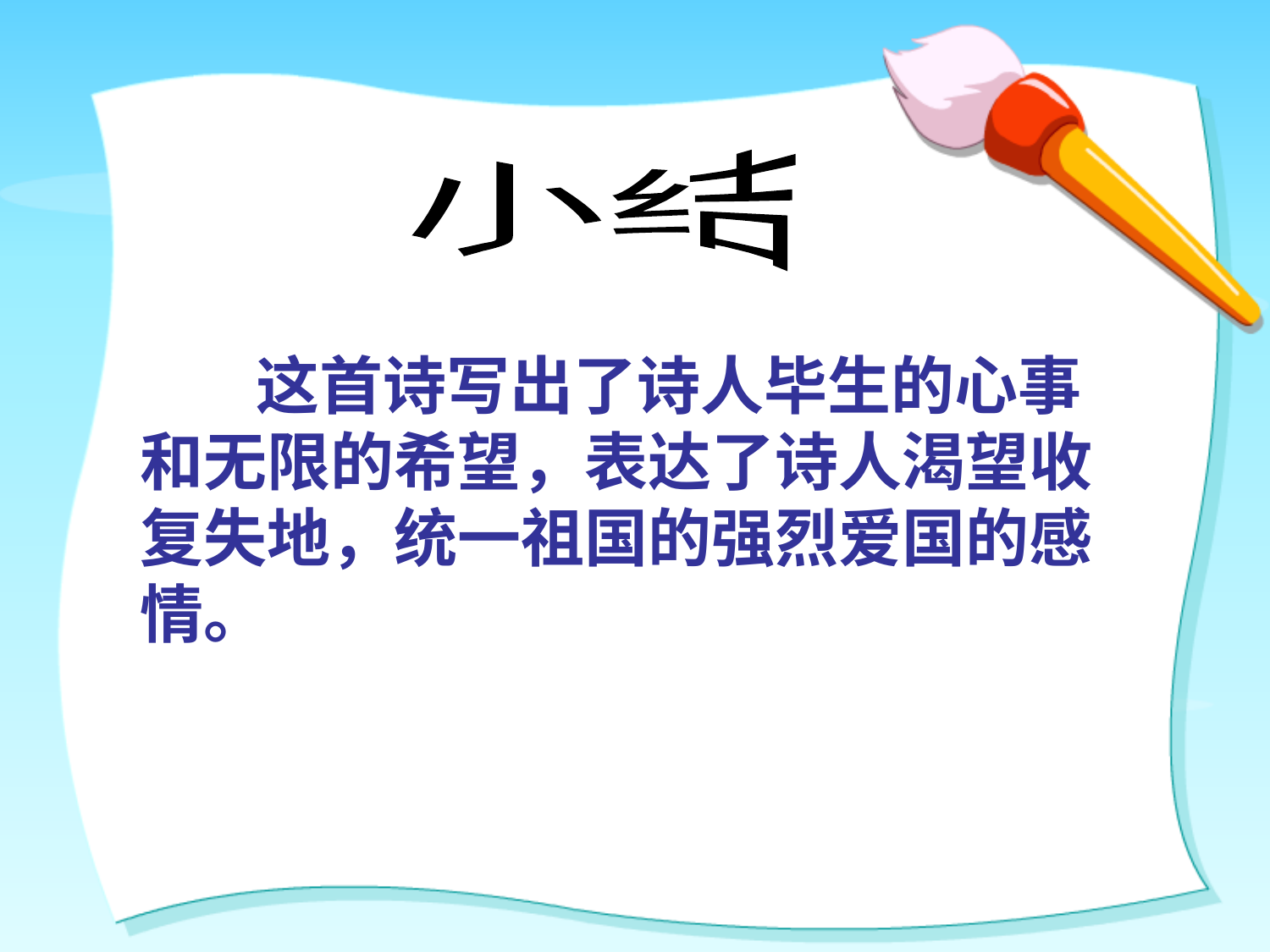

小结
       这首诗写出了诗人毕生的心事
和无限的希望，表达了诗人渴望收
复失地，统一祖国的强烈爱国的感
情。